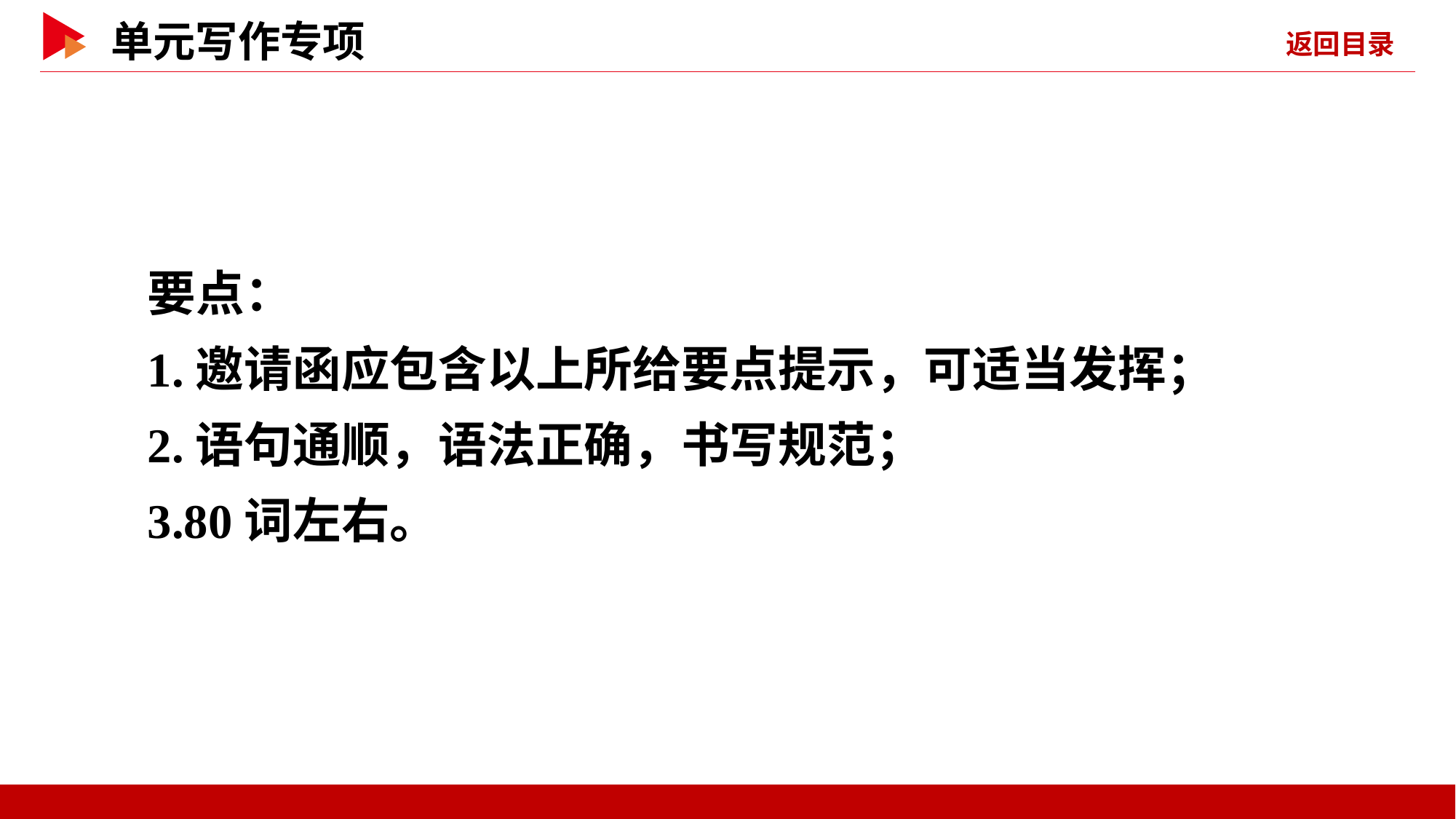

要点：
1.邀请函应包含以上所给要点提示，可适当发挥；
2.语句通顺，语法正确，书写规范；
3.80词左右。